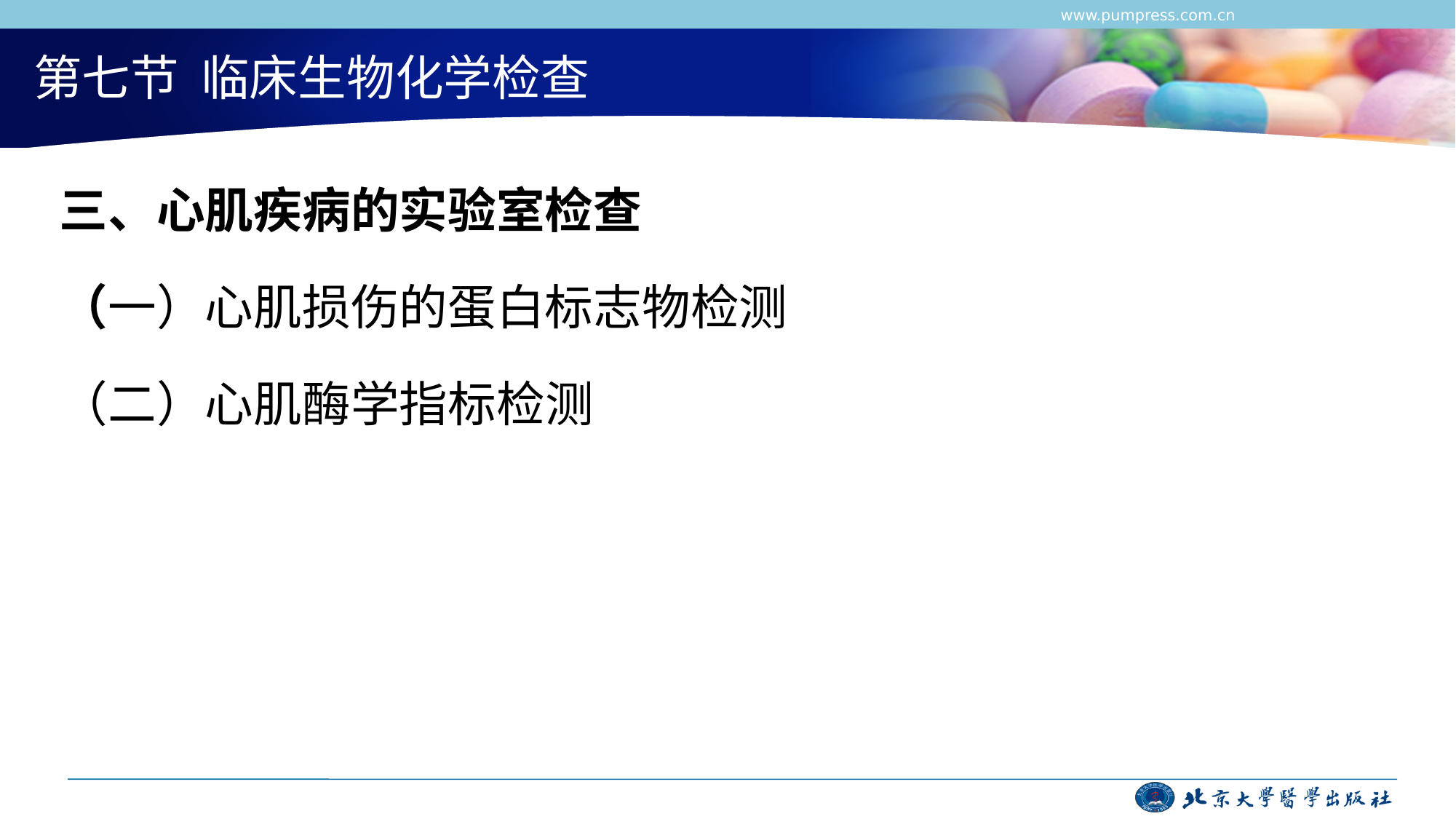

第七节  临床生物化学检查
三、心肌疾病的实验室检查
（一）心肌损伤的蛋白标志物检测
（二）心肌酶学指标检测
www.pumpress.com.cn